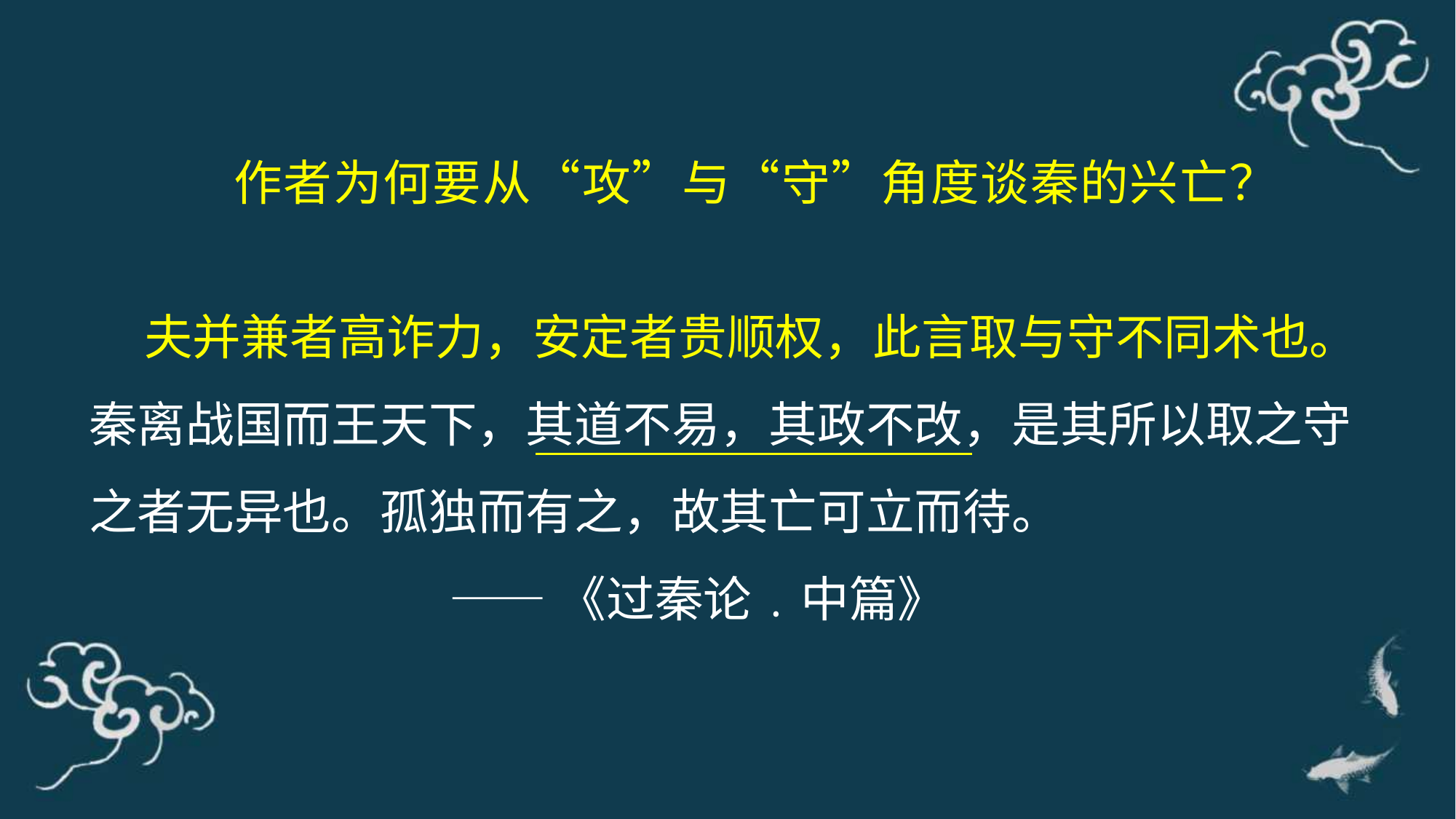

作者为何要从“攻”与“守”角度谈秦的兴亡？
    夫并兼者高诈力，安定者贵顺权，此言取与守不同术也。秦离战国而王天下，其道不易，其政不改，是其所以取之守之者无异也。孤独而有之，故其亡可立而待。
                                 ——《过秦论﹒中篇》